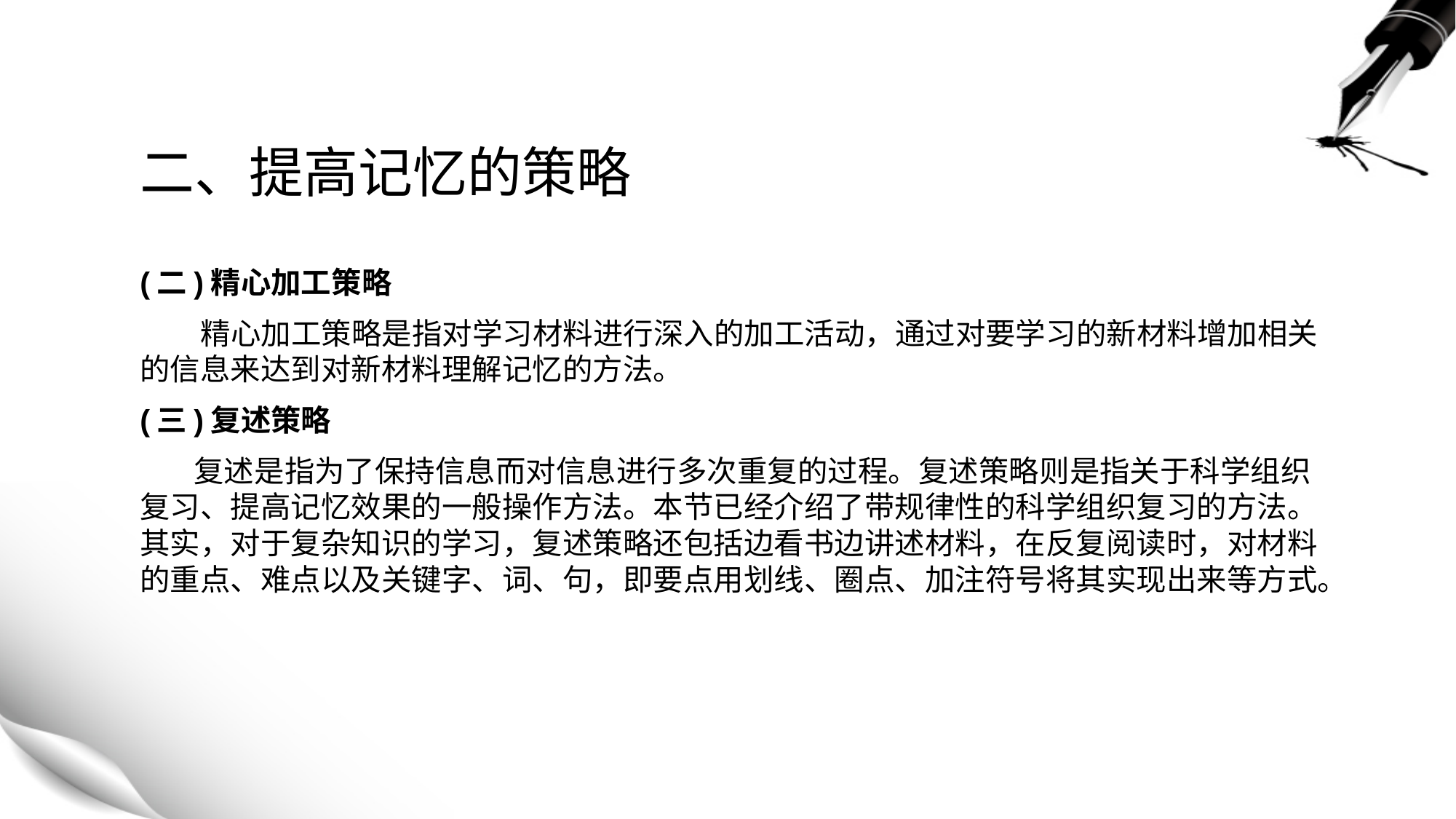

# 二、提高记忆的策略
(二)精心加工策略
        精心加工策略是指对学习材料进行深入的加工活动，通过对要学习的新材料增加相关的信息来达到对新材料理解记忆的方法。
(三)复述策略
       复述是指为了保持信息而对信息进行多次重复的过程。复述策略则是指关于科学组织复习、提高记忆效果的一般操作方法。本节已经介绍了带规律性的科学组织复习的方法。其实，对于复杂知识的学习，复述策略还包括边看书边讲述材料，在反复阅读时，对材料的重点、难点以及关键字、词、句，即要点用划线、圈点、加注符号将其实现出来等方式。